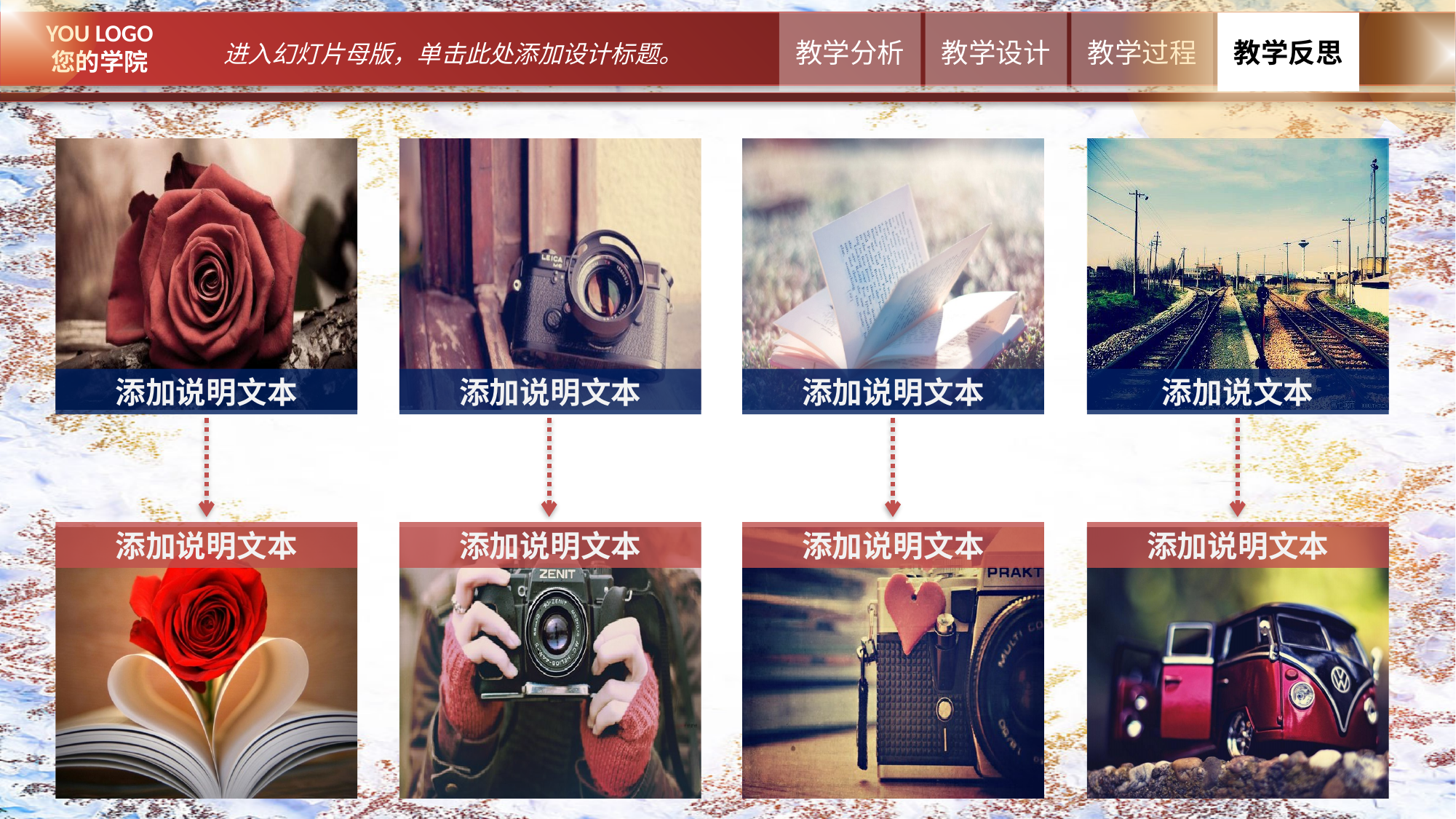

添加说明文本
添加说明文本
添加说明文本
添加说文本
添加说明文本
添加说明文本
添加说明文本
添加说明文本